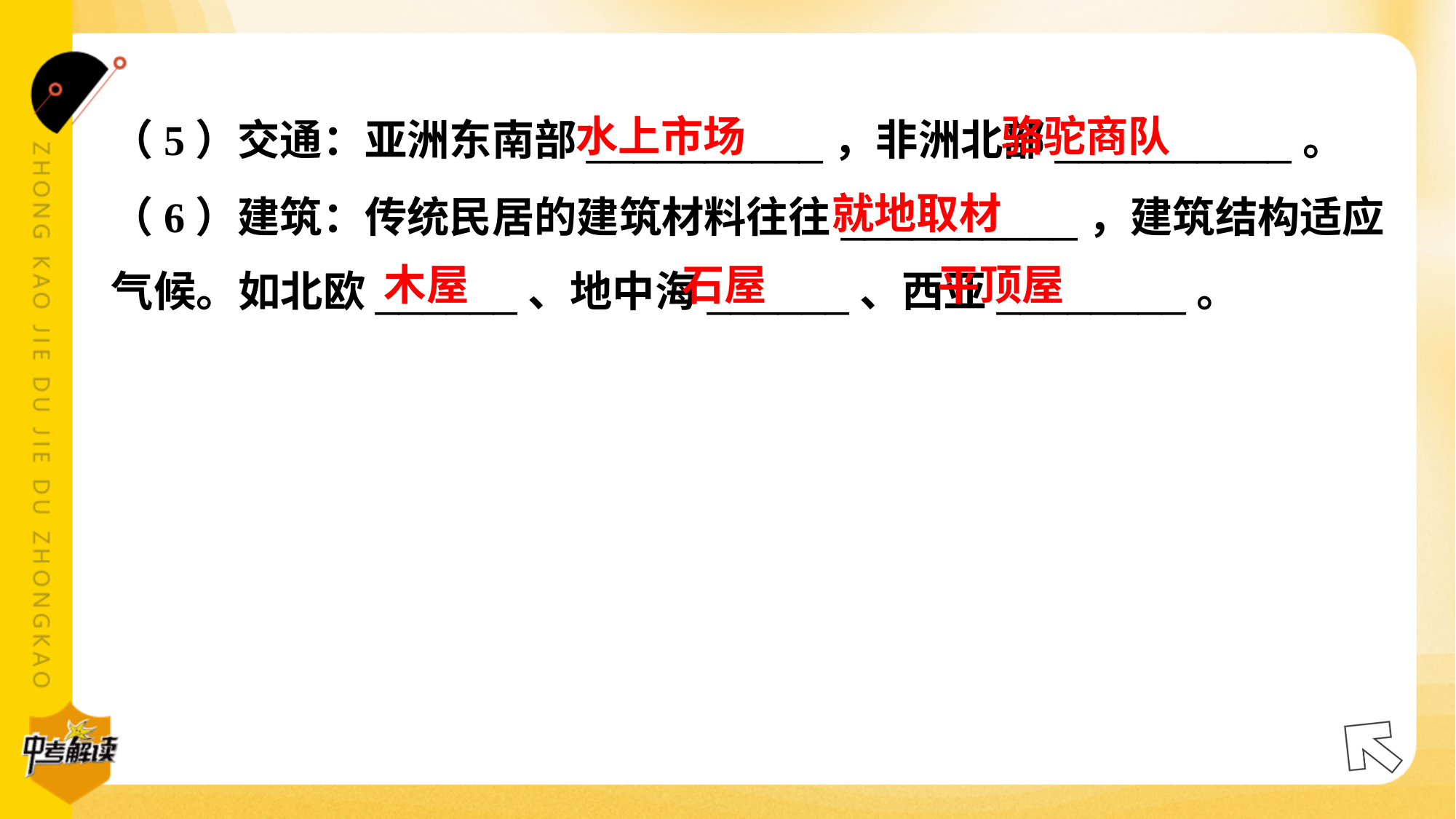

水上市场
骆驼商队
（5）交通：亚洲东南部__________，非洲北部__________。
（6）建筑：传统民居的建筑材料往往__________，建筑结构适应
气候。如北欧______、地中海______、西亚________。#5.6
就地取材
木屋
石屋
平顶屋